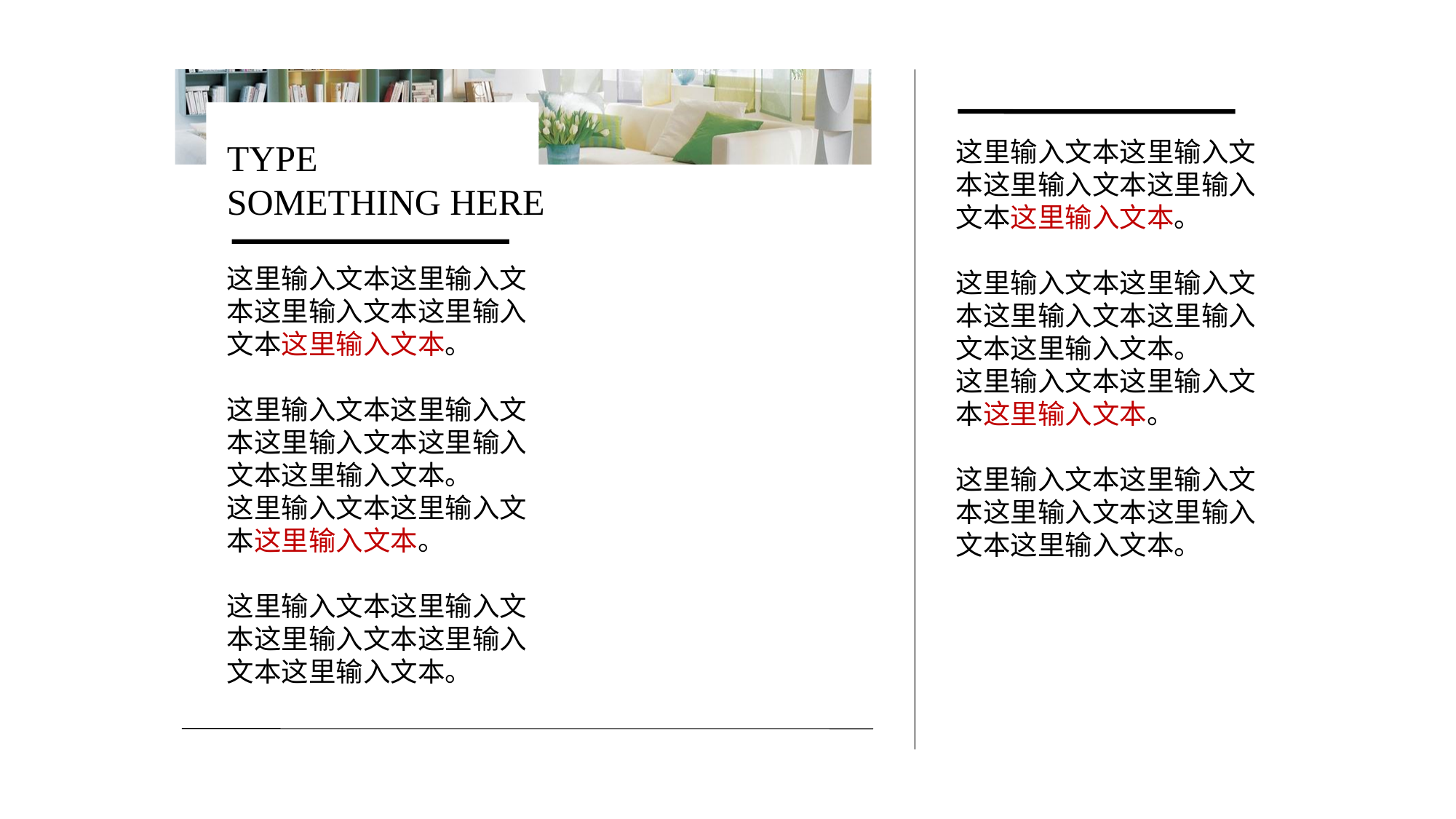

TYPE
SOMETHING HERE
这里输入文本这里输入文本这里输入文本这里输入文本这里输入文本。

这里输入文本这里输入文本这里输入文本这里输入文本这里输入文本。
这里输入文本这里输入文本这里输入文本。

这里输入文本这里输入文本这里输入文本这里输入文本这里输入文本。

这里输入文本这里输入文本这里输入文本这里输入文本这里输入文本。

这里输入文本这里输入文本这里输入文本这里输入文本这里输入文本。
这里输入文本这里输入文本这里输入文本。

这里输入文本这里输入文本这里输入文本这里输入文本这里输入文本。